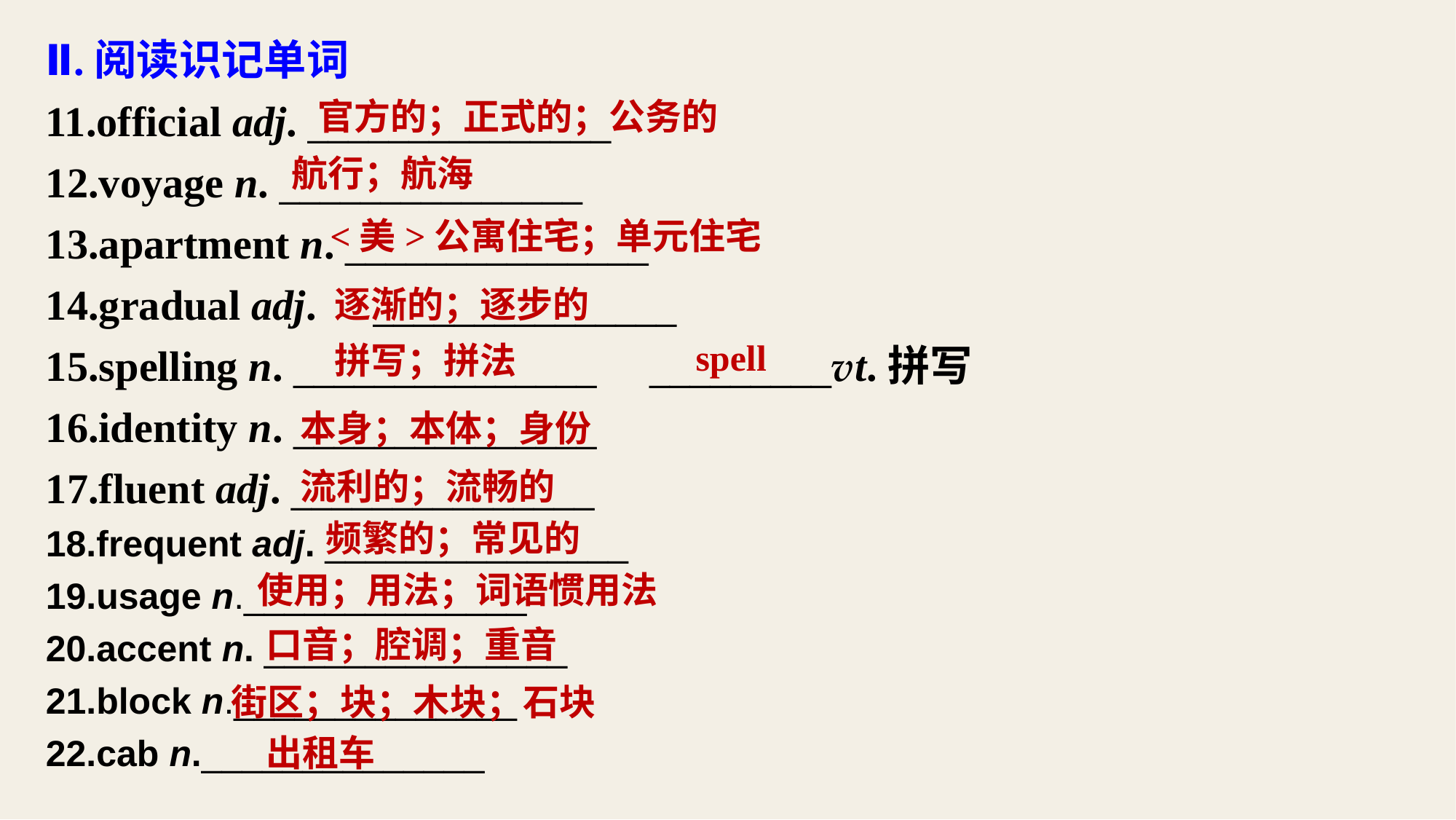

Ⅱ.阅读识记单词
11.official adj. _______________
12.voyage n. _______________
13.apartment n. _______________
14.gradual adj.	_______________
15.spelling n. _______________     _________vt.拼写
16.identity n. _______________
17.fluent adj. _______________
18.frequent adj. _______________
19.usage n.______________
20.accent n.	_______________
21.block n.______________
22.cab n.______________

官方的；正式的；公务的
航行；航海
<美>公寓住宅；单元住宅
逐渐的；逐步的
spell
拼写；拼法
本身；本体；身份
流利的；流畅的
频繁的；常见的
使用；用法；词语惯用法
口音；腔调；重音
街区；块；木块；石块
出租车